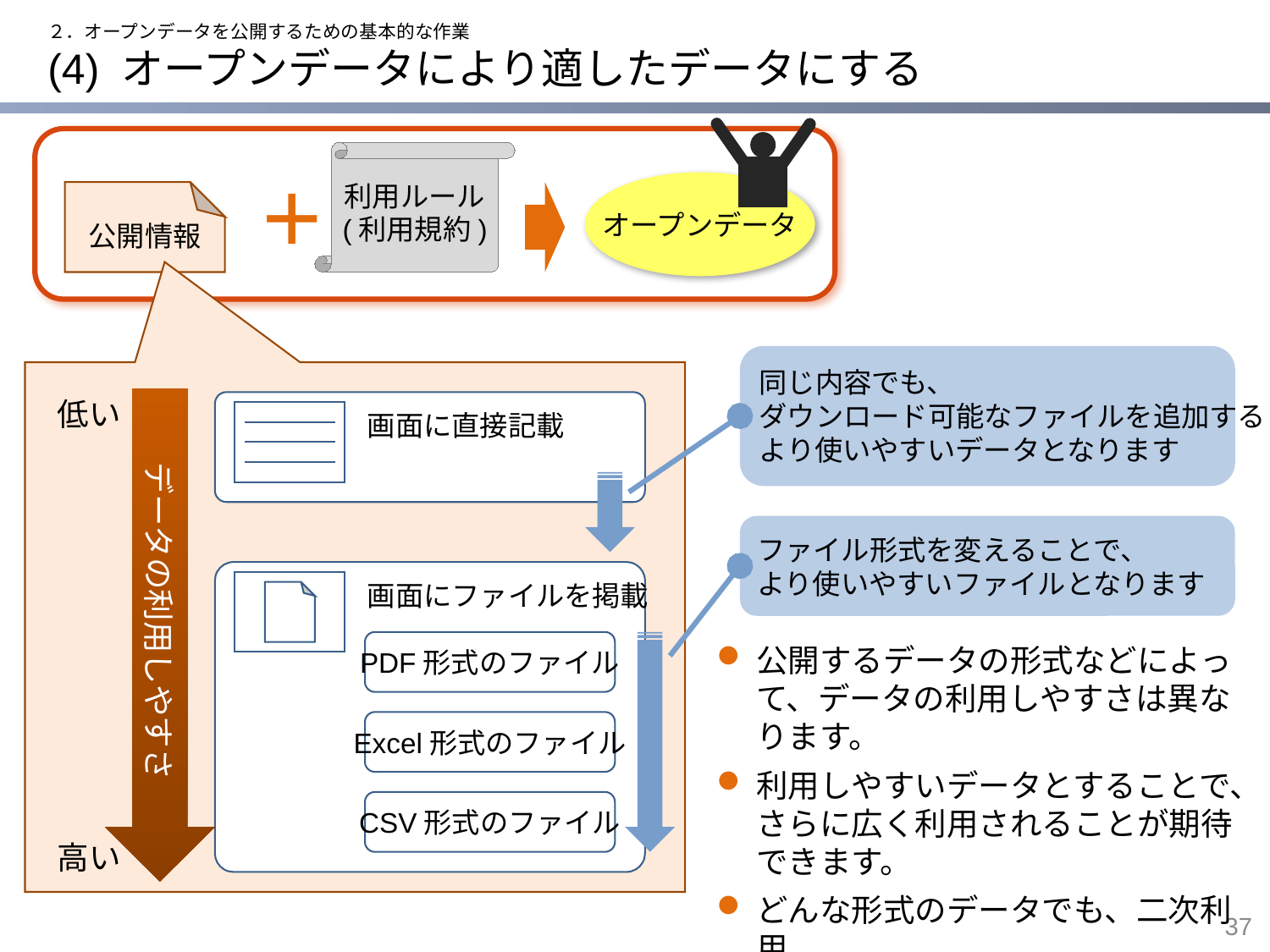

２．オープンデータを公開するための基本的な作業
# (4) オープンデータにより適したデータにする

＋
利用ルール
(利用規約)
オープンデータ

公開情報

同じ内容でも、
ダウンロード可能なファイルを追加すると、
より使いやすいデータとなります

低い
データの利用しやすさ

画面に直接記載

ファイル形式を変えることで、
より使いやすいファイルとなります

画面にファイルを掲載
PDF形式のファイル
公開するデータの形式などによって、データの利用しやすさは異なります。
利用しやすいデータとすることで、さらに広く利用されることが期待できます。
どんな形式のデータでも、二次利用
可能なかたちで公開したデータはすべてオープンデータとなります。
Excel形式のファイル

CSV形式のファイル
高い
37